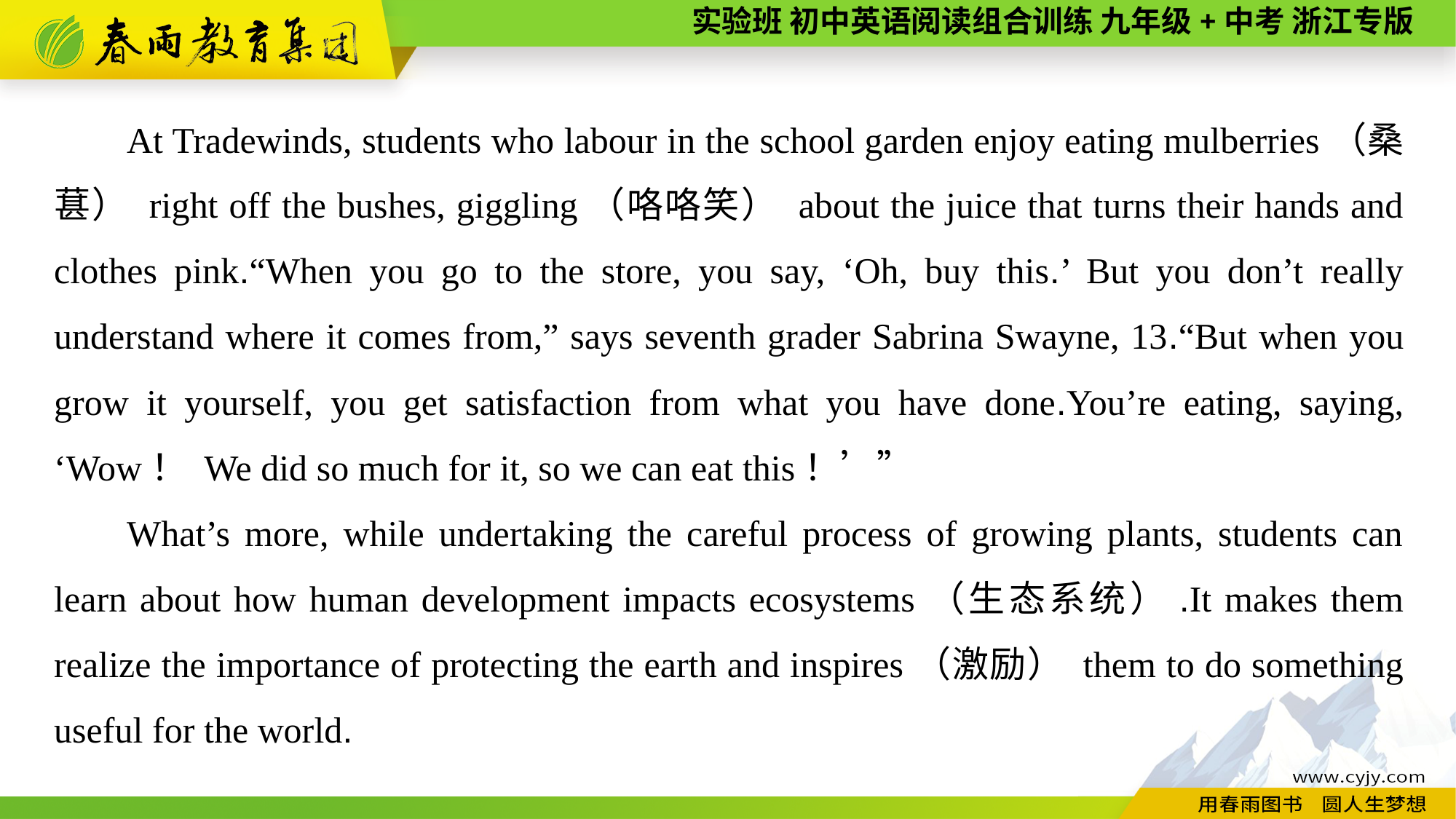

At Tradewinds, students who labour in the school garden enjoy eating mulberries（桑葚） right off the bushes, giggling（咯咯笑） about the juice that turns their hands and clothes pink.“When you go to the store, you say, ‘Oh, buy this.’ But you don’t really understand where it comes from,” says seventh grader Sabrina Swayne, 13.“But when you grow it yourself, you get satisfaction from what you have done.You’re eating, saying, ‘Wow！ We did so much for it, so we can eat this！’”
What’s more, while undertaking the careful process of growing plants, students can learn about how human development impacts ecosystems（生态系统）.It makes them realize the importance of protecting the earth and inspires（激励） them to do something useful for the world.